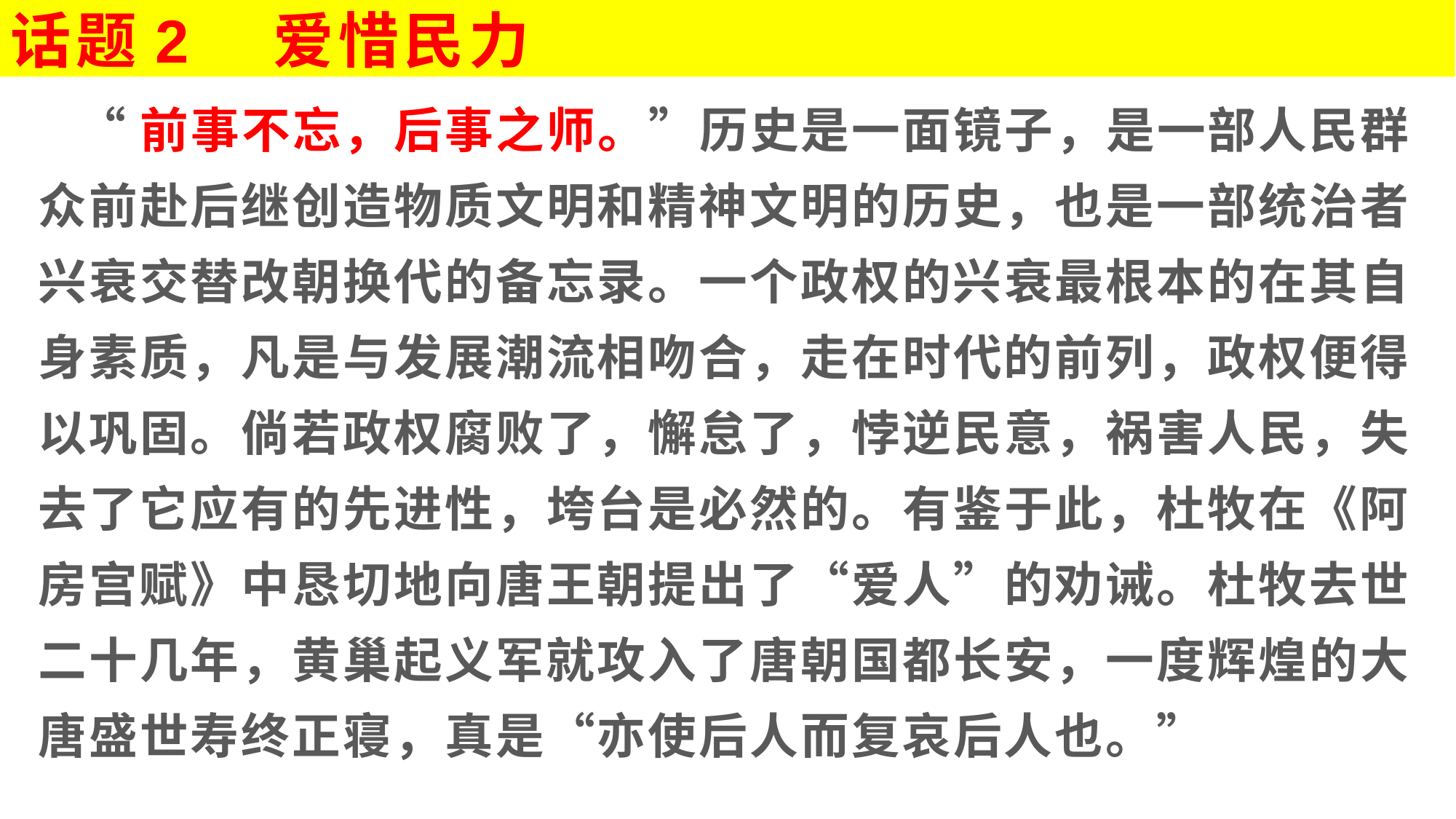

# 话题2　爱惜民力
     “前事不忘，后事之师。”历史是一面镜子，是一部人民群众前赴后继创造物质文明和精神文明的历史，也是一部统治者兴衰交替改朝换代的备忘录。一个政权的兴衰最根本的在其自身素质，凡是与发展潮流相吻合，走在时代的前列，政权便得以巩固。倘若政权腐败了，懈怠了，悖逆民意，祸害人民，失去了它应有的先进性，垮台是必然的。有鉴于此，杜牧在《阿房宫赋》中恳切地向唐王朝提出了“爱人”的劝诫。杜牧去世二十几年，黄巢起义军就攻入了唐朝国都长安，一度辉煌的大唐盛世寿终正寝，真是“亦使后人而复哀后人也。”